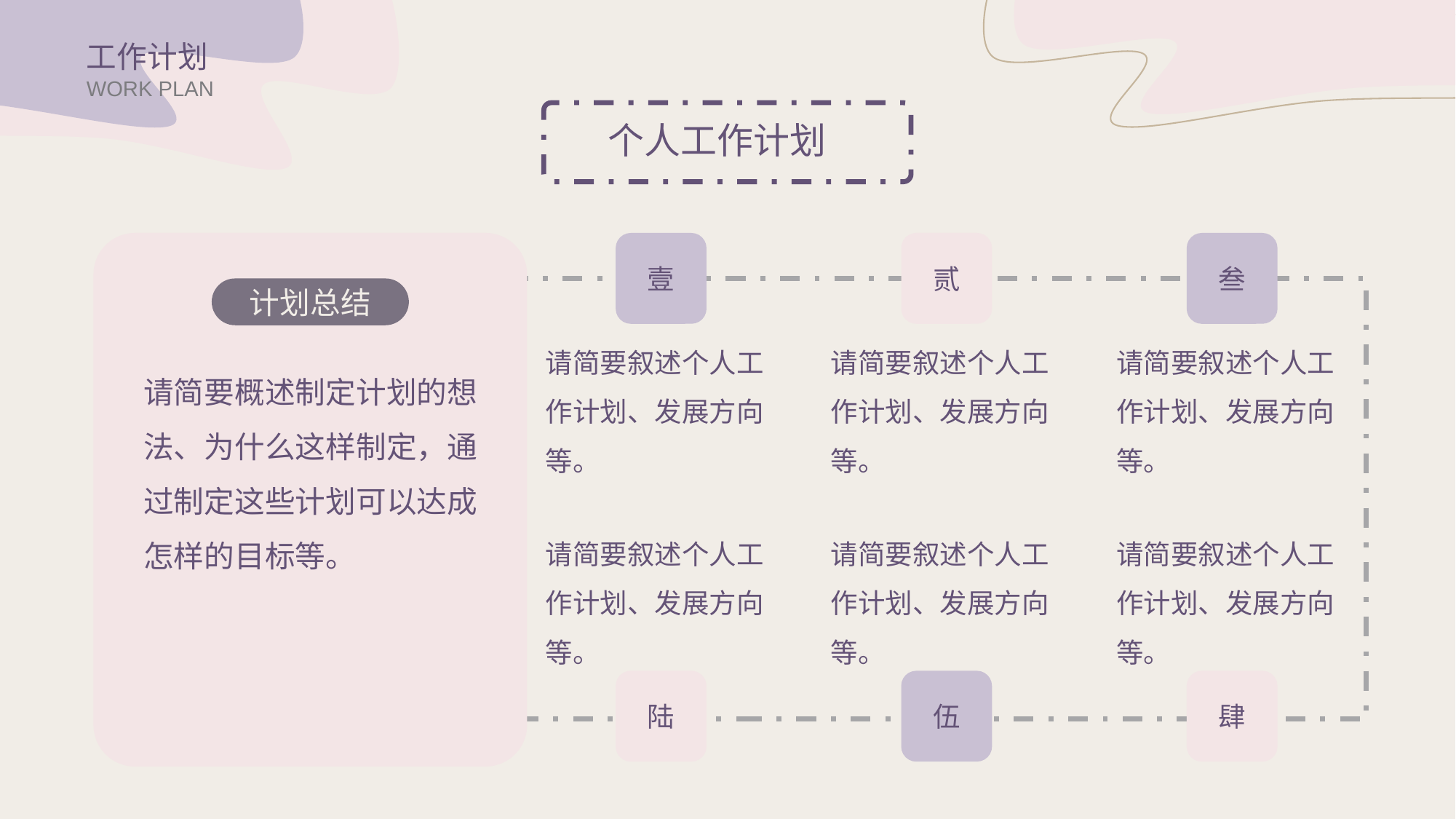

工作计划
WORK PLAN
个人工作计划

计划总结
请简要概述制定计划的想法、为什么这样制定，通过制定这些计划可以达成怎样的目标等。
壹
请简要叙述个人工作计划、发展方向等。
贰
请简要叙述个人工作计划、发展方向等。
叁
请简要叙述个人工作计划、发展方向等。
请简要叙述个人工作计划、发展方向等。
陆
请简要叙述个人工作计划、发展方向等。
伍
请简要叙述个人工作计划、发展方向等。
肆